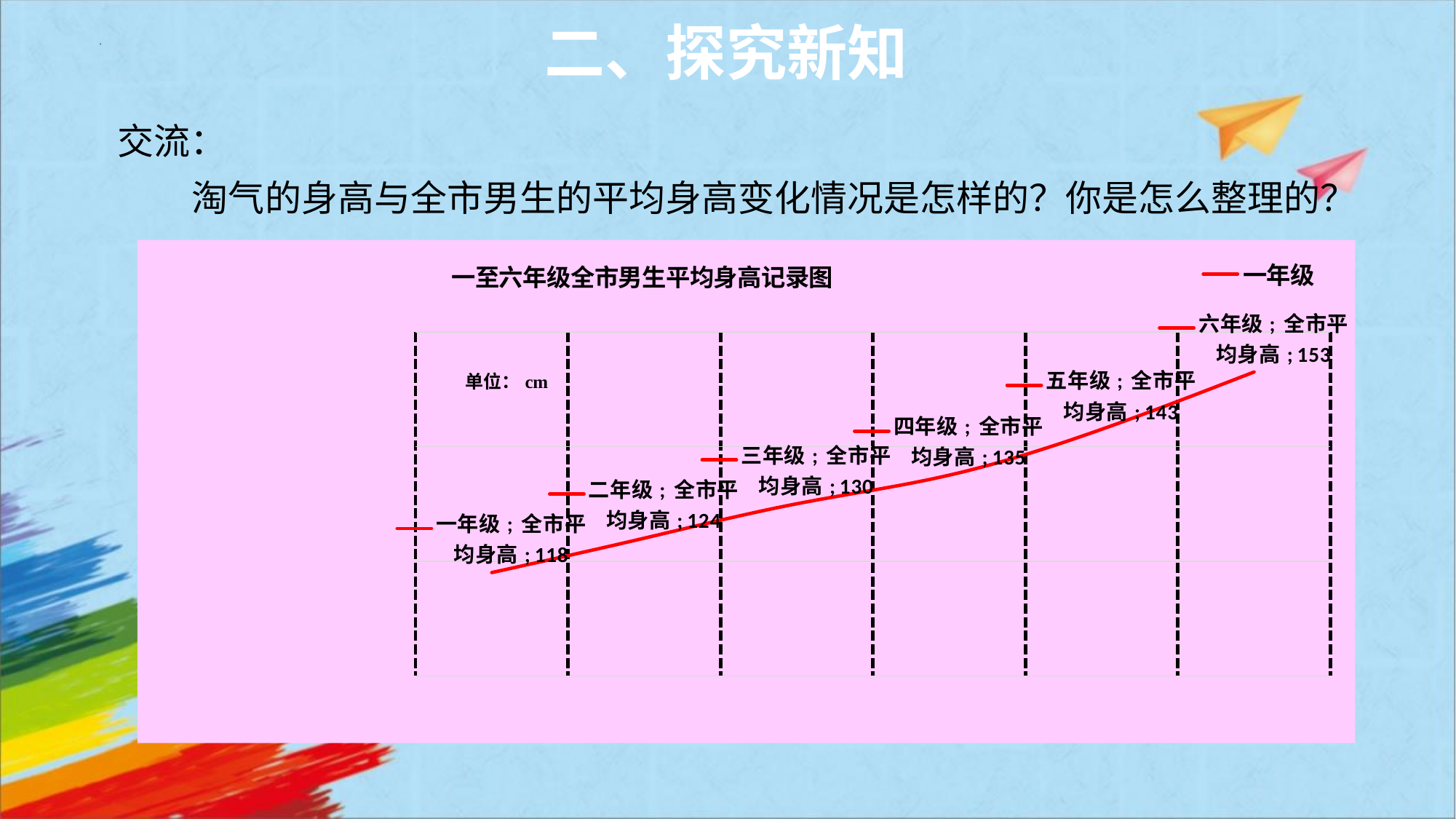

二、探究新知
交流：
        淘气的身高与全市男生的平均身高变化情况是怎样的？你是怎么整理的？

### Chart: 一至六年级全市男生平均身高记录图

| Category | 全市平均身高 |
|---|---|
| 一年级 | 118.0 |
| 二年级 | 124.0 |
| 三年级 | 130.0 |
| 四年级 | 135.0 |
| 五年级 | 143.0 |
| 六年级 | 153.0 |